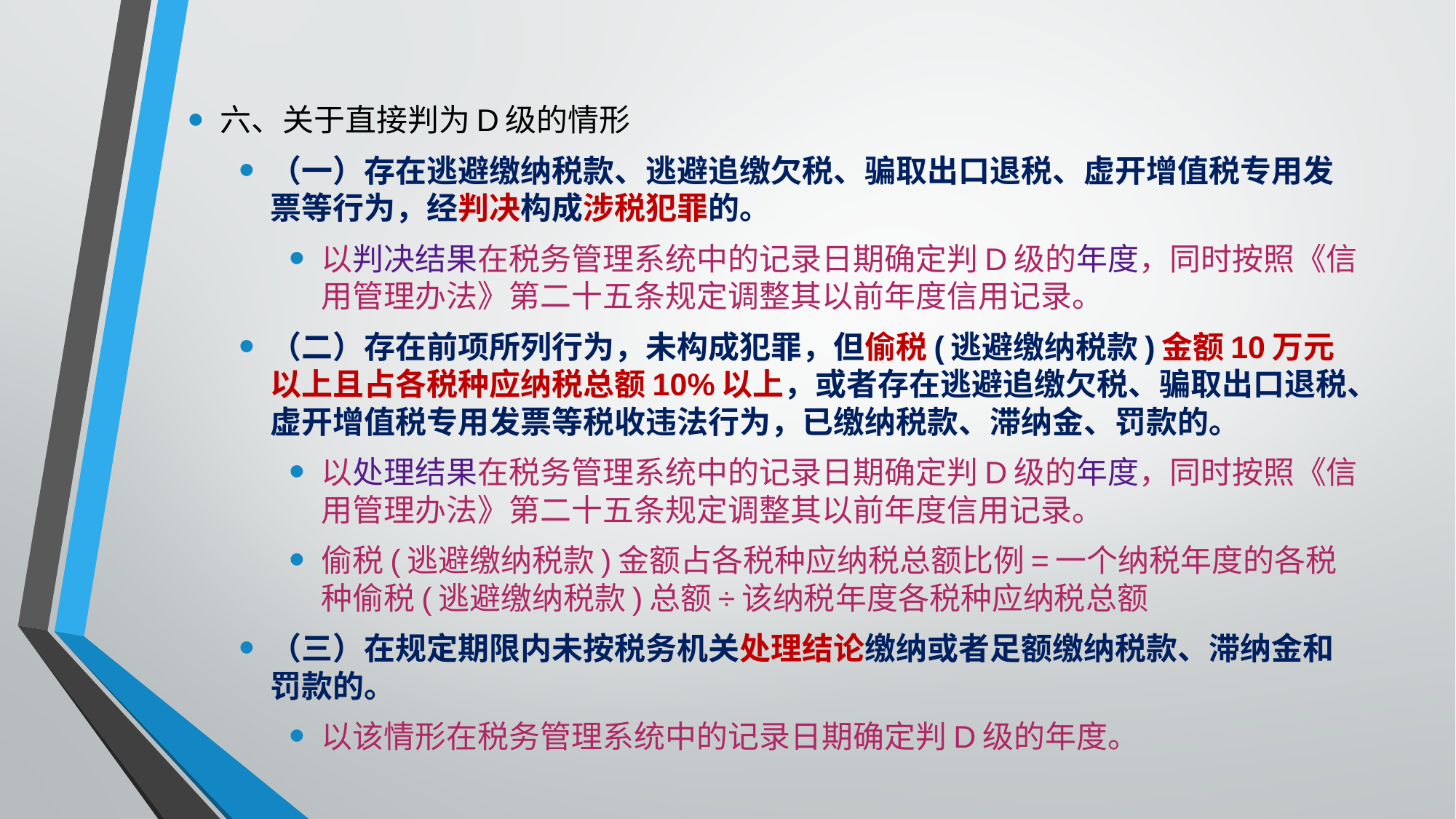

六、关于直接判为D级的情形
（一）存在逃避缴纳税款、逃避追缴欠税、骗取出口退税、虚开增值税专用发票等行为，经判决构成涉税犯罪的。
以判决结果在税务管理系统中的记录日期确定判D级的年度，同时按照《信用管理办法》第二十五条规定调整其以前年度信用记录。
（二）存在前项所列行为，未构成犯罪，但偷税(逃避缴纳税款)金额10万元以上且占各税种应纳税总额10%以上，或者存在逃避追缴欠税、骗取出口退税、虚开增值税专用发票等税收违法行为，已缴纳税款、滞纳金、罚款的。
以处理结果在税务管理系统中的记录日期确定判D级的年度，同时按照《信用管理办法》第二十五条规定调整其以前年度信用记录。
偷税(逃避缴纳税款)金额占各税种应纳税总额比例=一个纳税年度的各税种偷税(逃避缴纳税款)总额÷该纳税年度各税种应纳税总额
（三）在规定期限内未按税务机关处理结论缴纳或者足额缴纳税款、滞纳金和罚款的。
以该情形在税务管理系统中的记录日期确定判D级的年度。